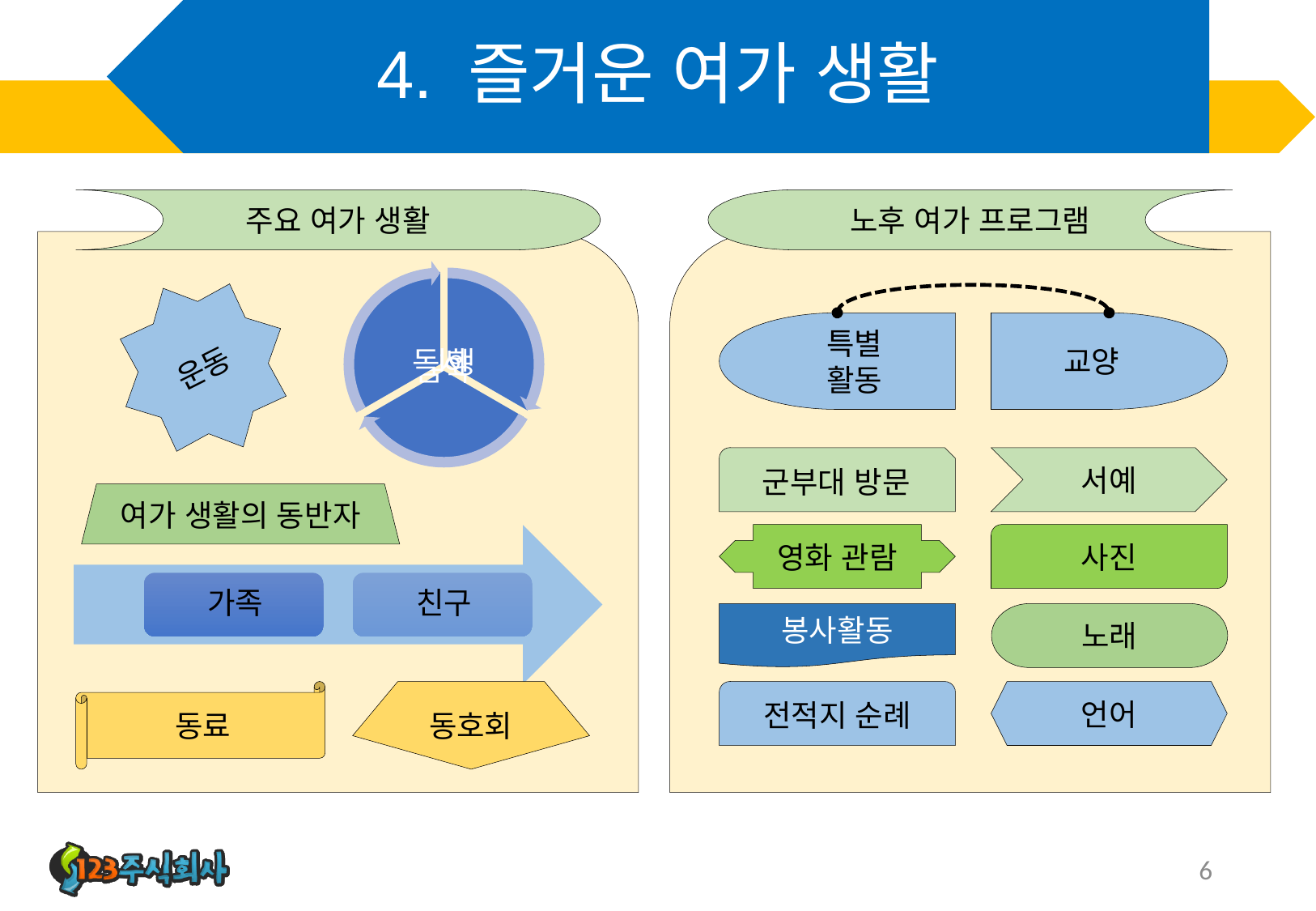

# 4. 즐거운 여가 생활
주요 여가 생활
노후 여가 프로그램

여행
음악
독서
운동
특별
활동
교양
군부대 방문
서예
여가 생활의 동반자
영화 관람
사진
가족
친구
봉사활동
노래
동료

전적지 순례
언어
동호회
6